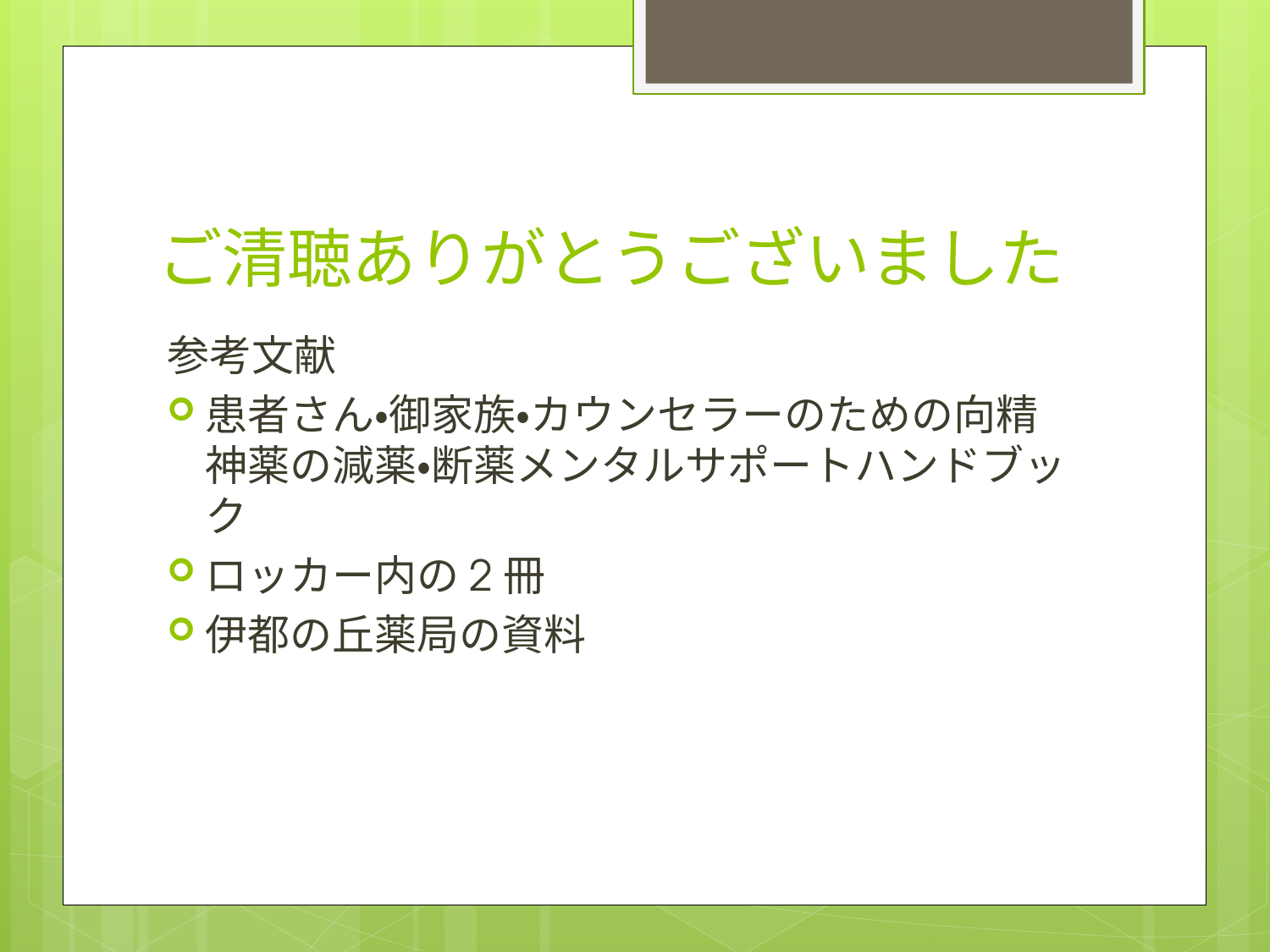

# ご清聴ありがとうございました
参考文献
患者さん・御家族・カウンセラーのための向精神薬の減薬・断薬メンタルサポートハンドブック
ロッカー内の2冊
伊都の丘薬局の資料